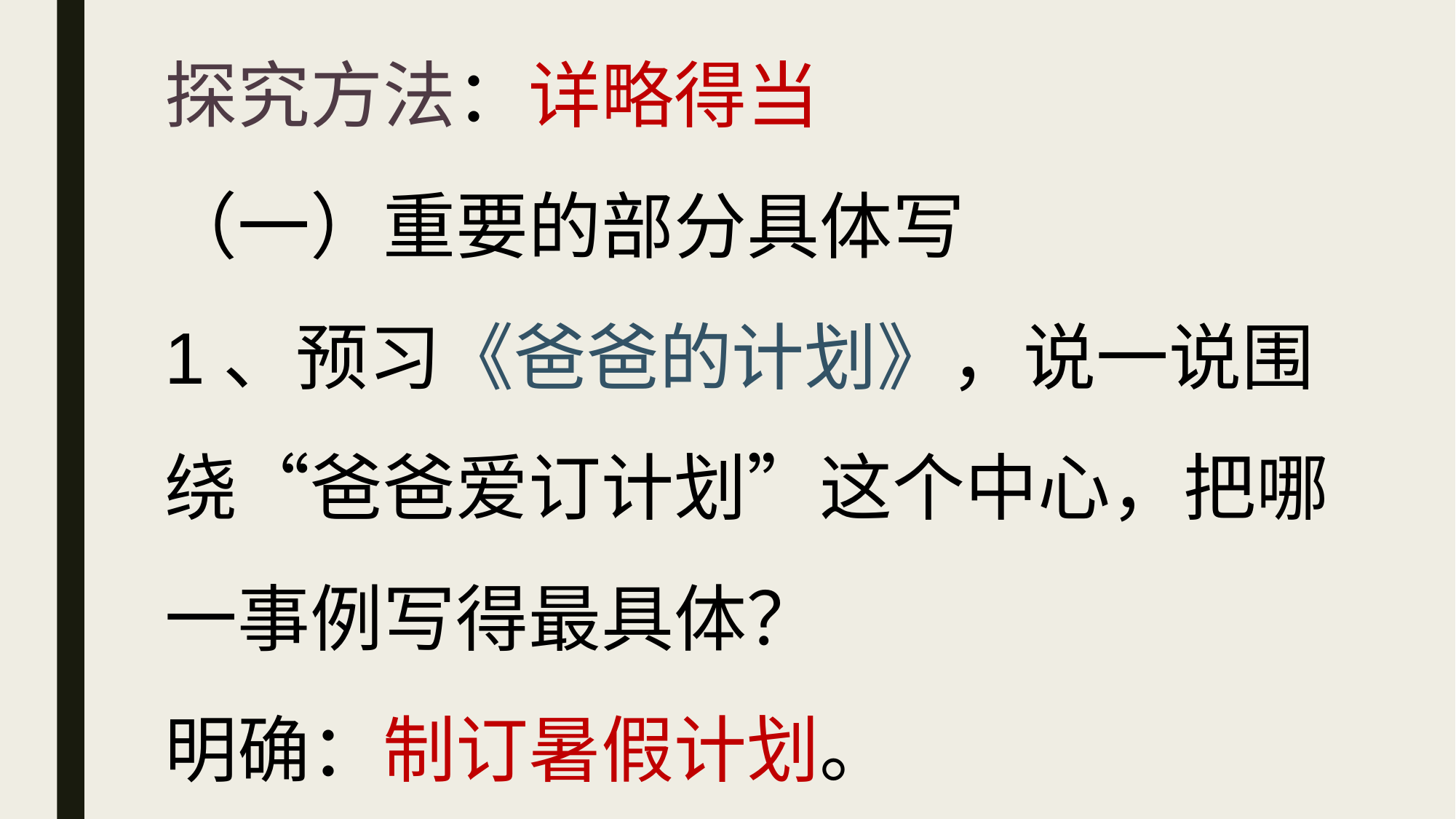

探究方法：详略得当
（一）重要的部分具体写
1、预习《爸爸的计划》，说一说围绕“爸爸爱订计划”这个中心，把哪一事例写得最具体？
明确：制订暑假计划。